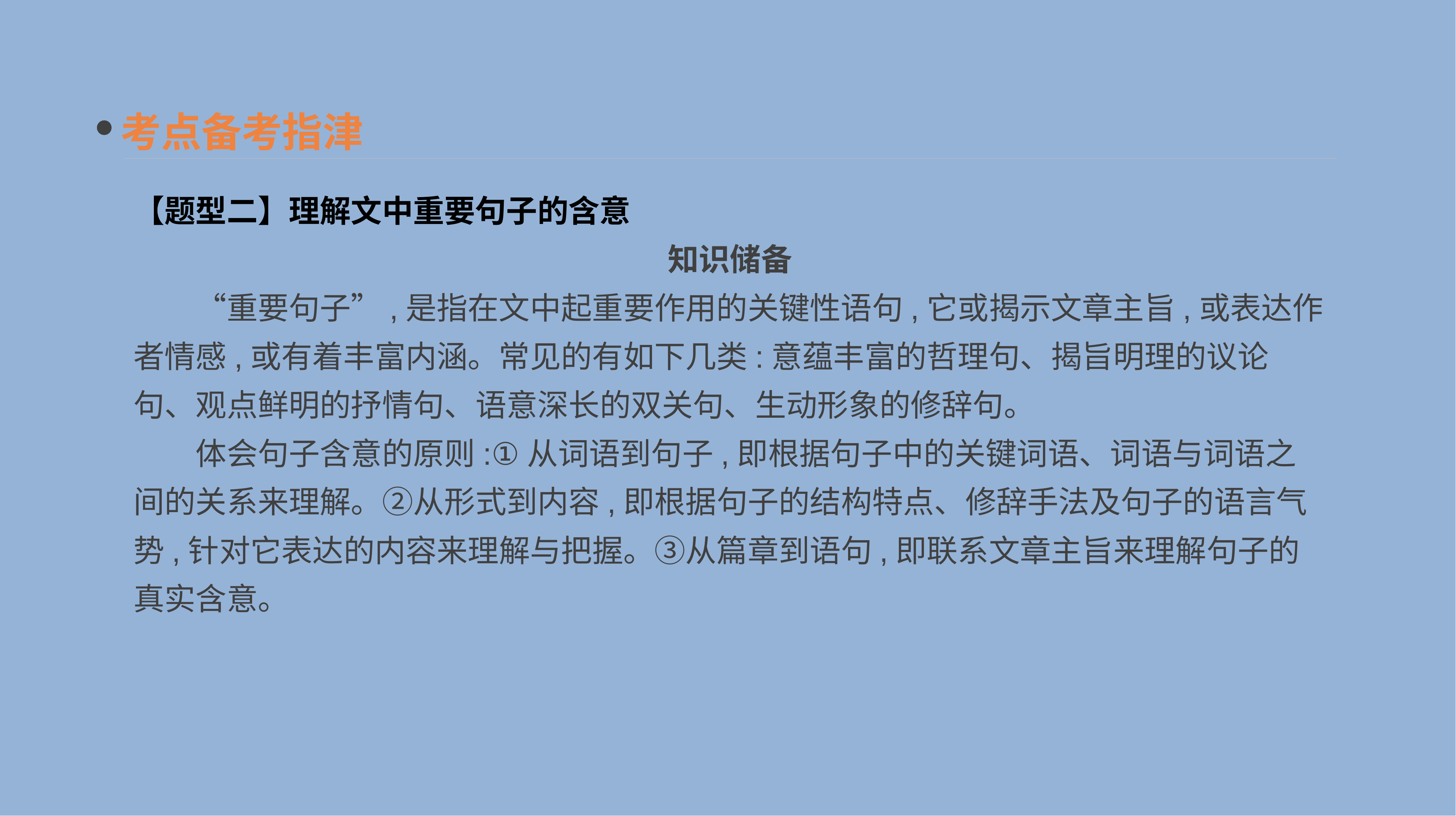

考点备考指津

【题型二】理解文中重要句子的含意
知识储备
　　“重要句子”,是指在文中起重要作用的关键性语句,它或揭示文章主旨,或表达作者情感,或有着丰富内涵。常见的有如下几类:意蕴丰富的哲理句、揭旨明理的议论句、观点鲜明的抒情句、语意深长的双关句、生动形象的修辞句。
　　体会句子含意的原则:①从词语到句子,即根据句子中的关键词语、词语与词语之间的关系来理解。②从形式到内容,即根据句子的结构特点、修辞手法及句子的语言气势,针对它表达的内容来理解与把握。③从篇章到语句,即联系文章主旨来理解句子的真实含意。